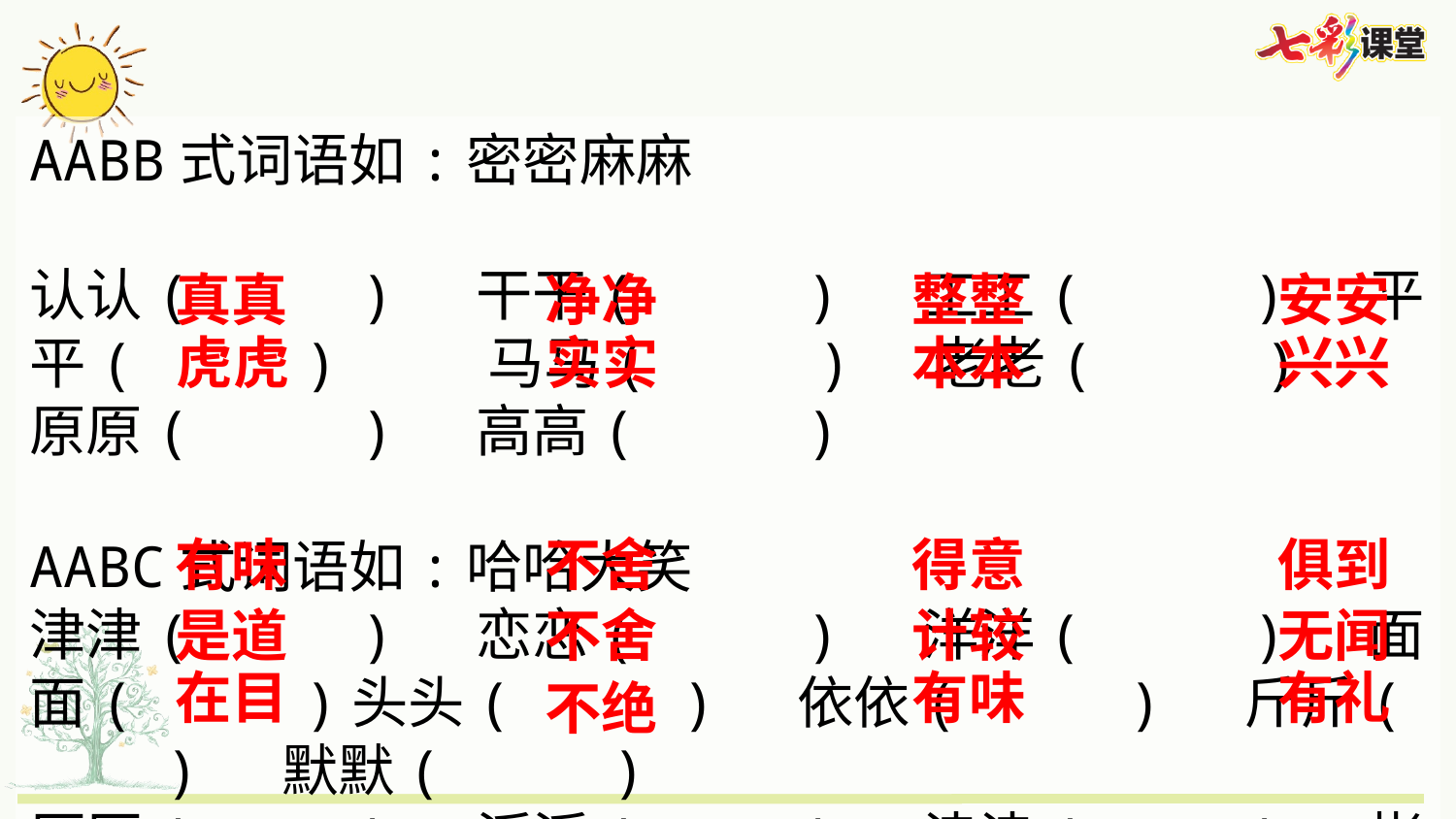

AABB式词语如:密密麻麻

认认(     )  干干(     )  工工(     )  平平(     )    马马(     )  老老(     )  原原(     )  高高(     )

AABC式词语如:哈哈大笑
津津(     )  恋恋(     )  洋洋(     )  面面(     )头头(     )  依依(     )  斤斤(     )  默默(     )
历历(     )  滔滔(     )  津津(     )  彬彬(     )
真真
净净
整整
安安
虎虎
实实
本本
兴兴
有味
不舍
得意
俱到
是道
不舍
计较
无闻
在目
有味
有礼
不绝